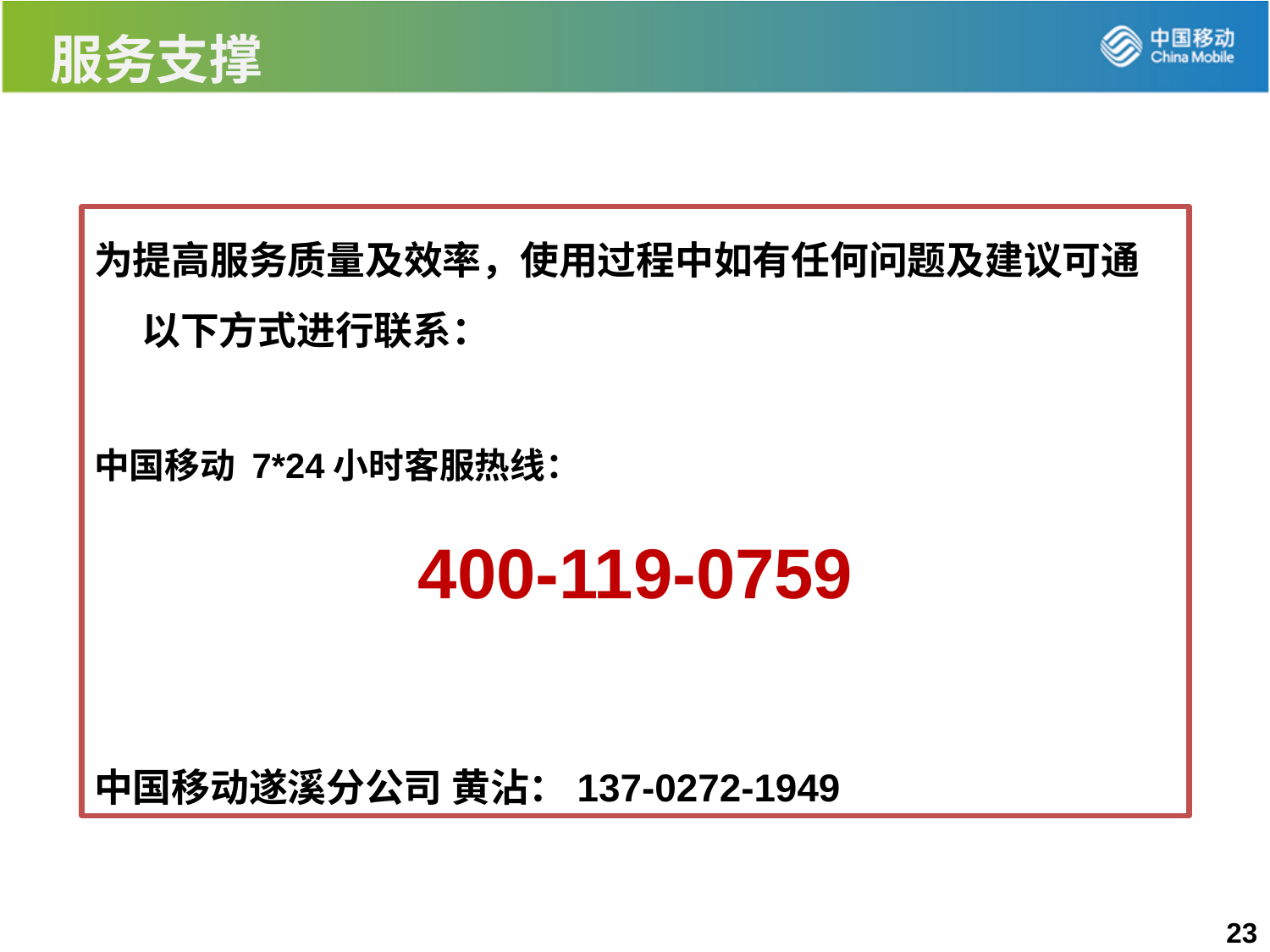

服务支撑
为提高服务质量及效率，使用过程中如有任何问题及建议可通以下方式进行联系：

中国移动 7*24小时客服热线：
400-119-0759

中国移动遂溪分公司 黄沾：137-0272-1949